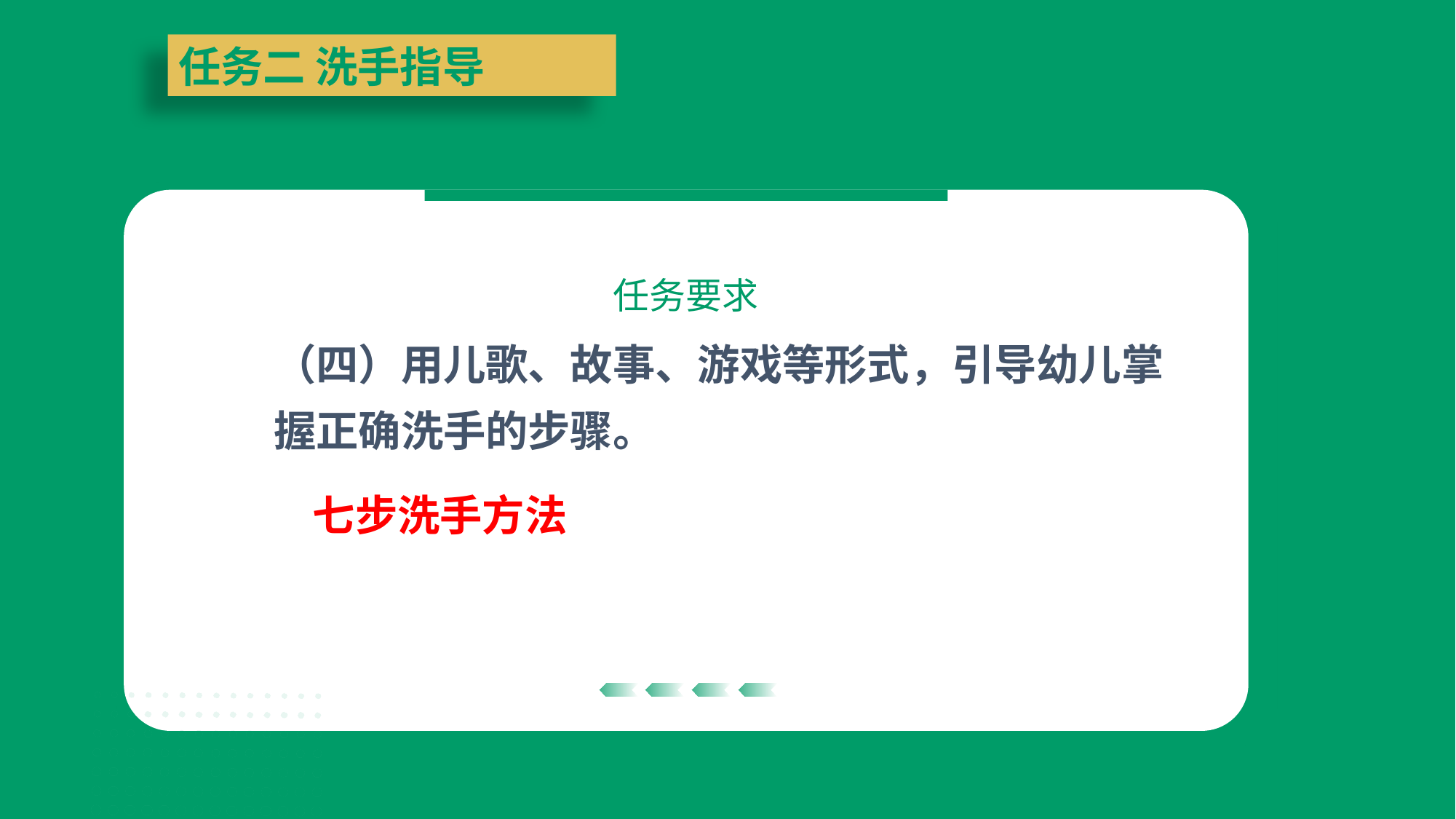

任务二 洗手指导

任务要求
（四）用儿歌、故事、游戏等形式，引导幼儿掌握正确洗手的步骤。
   七步洗手方法